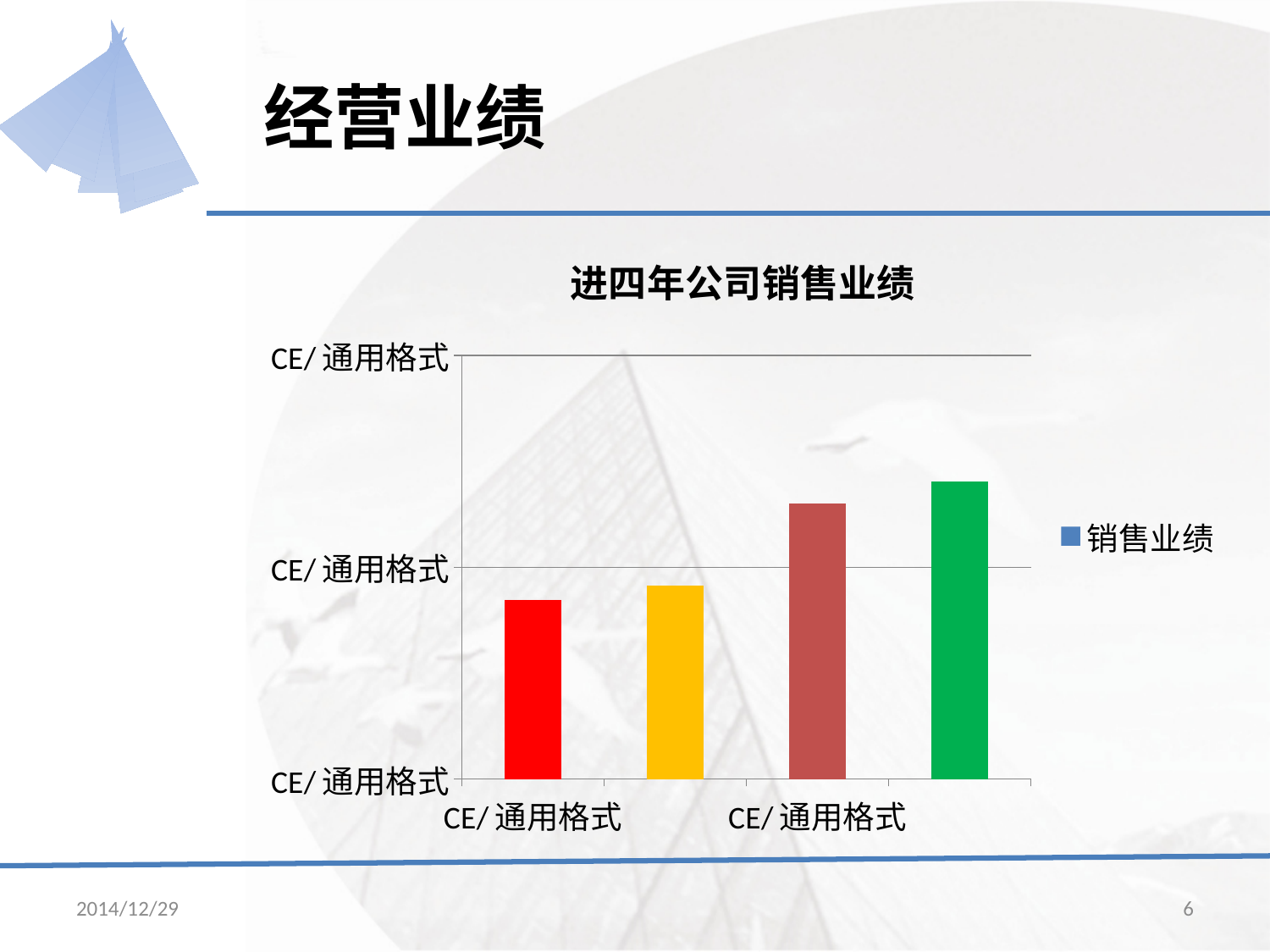

# 经营业绩

### Chart: 进四年公司销售业绩

| Category | 销售业绩 |
|---|---|
| 2010 | 169.0 |
| 2011 | 183.0 |
| 2012 | 260.0 |
| 2013 | 281.0 |
2014/12/29
6